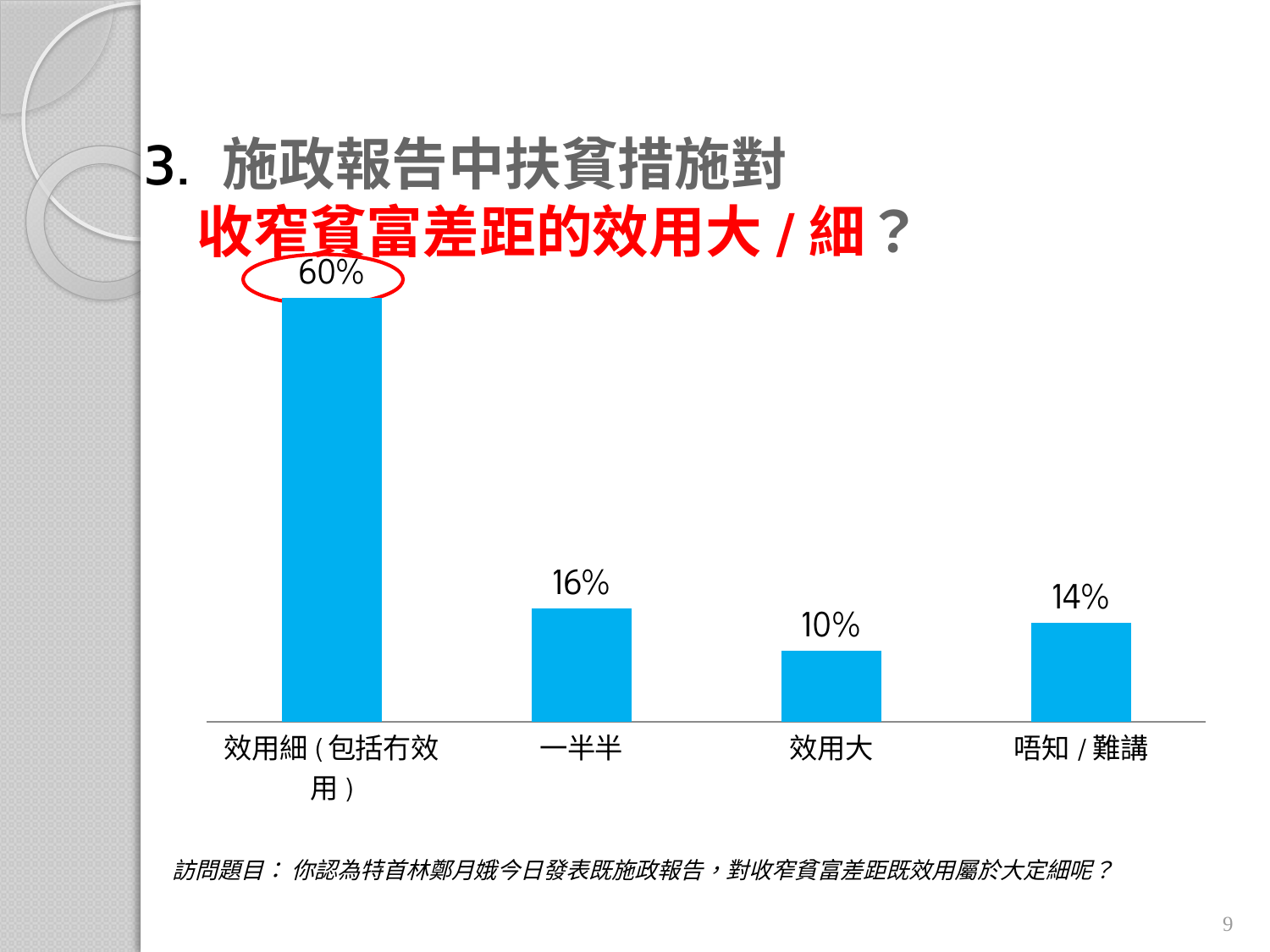

# 3. 施政報告中扶貧措施對     收窄貧富差距的效用大/細？

### Chart

| Category |  |
|---|---|
| 效用細(包括冇效用) | 0.6000000000000006 |
| 一半半 | 0.16 |
| 效用大 | 0.1 |
| 唔知/難講 | 0.14 |
訪問題目： 你認為特首林鄭月娥今日發表既施政報告，對收窄貧富差距既效用屬於大定細呢？

9